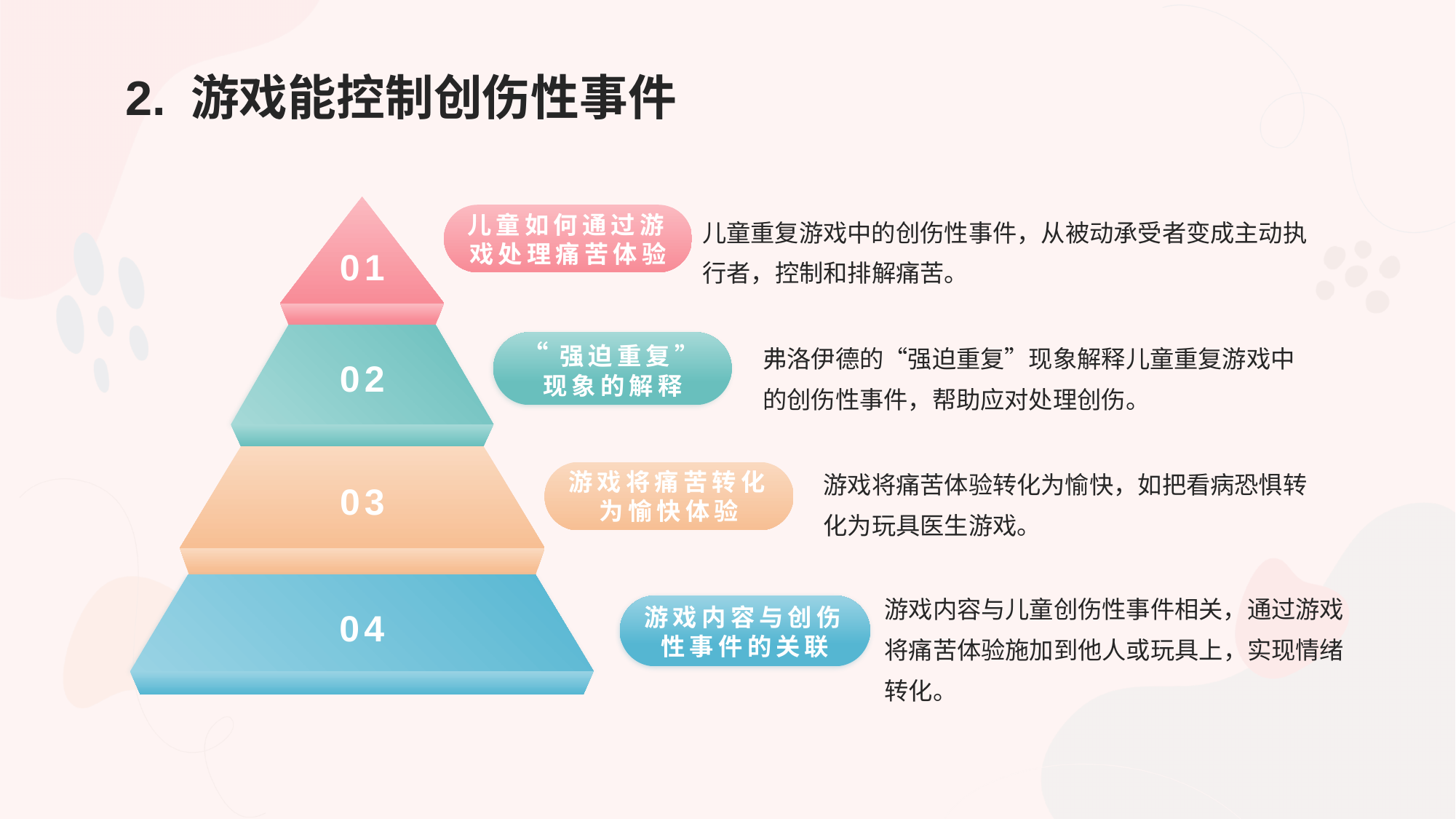

# 2. 游戏能控制创伤性事件
01
儿童如何通过游戏处理痛苦体验
儿童重复游戏中的创伤性事件，从被动承受者变成主动执行者，控制和排解痛苦。

02
“强迫重复”现象的解释
弗洛伊德的“强迫重复”现象解释儿童重复游戏中的创伤性事件，帮助应对处理创伤。

03
游戏将痛苦体验转化为愉快，如把看病恐惧转化为玩具医生游戏。
游戏将痛苦转化为愉快体验

04
游戏内容与儿童创伤性事件相关，通过游戏将痛苦体验施加到他人或玩具上，实现情绪转化。
游戏内容与创伤性事件的关联